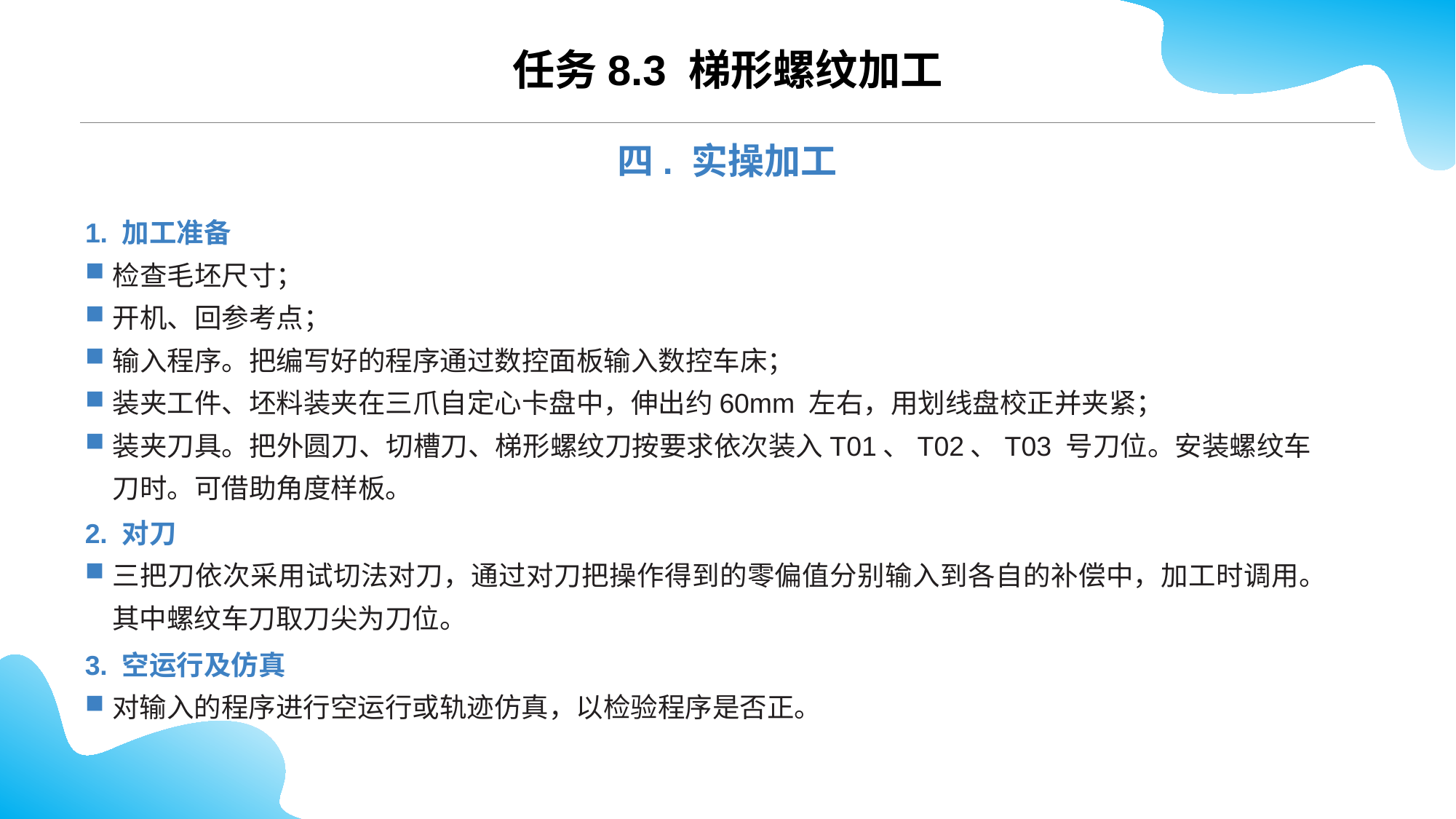

CONTENTS
任务8.3 梯形螺纹加工
四. 实操加工
1. 加工准备
检查毛坯尺寸；
开机、回参考点；
输入程序。把编写好的程序通过数控面板输入数控车床；
装夹工件、坯料装夹在三爪自定心卡盘中，伸出约60mm 左右，用划线盘校正并夹紧；
装夹刀具。把外圆刀、切槽刀、梯形螺纹刀按要求依次装入T01、T02、T03 号刀位。安装螺纹车刀时。可借助角度样板。
2. 对刀
三把刀依次采用试切法对刀，通过对刀把操作得到的零偏值分别输入到各自的补偿中，加工时调用。其中螺纹车刀取刀尖为刀位。
3. 空运行及仿真
对输入的程序进行空运行或轨迹仿真，以检验程序是否正。